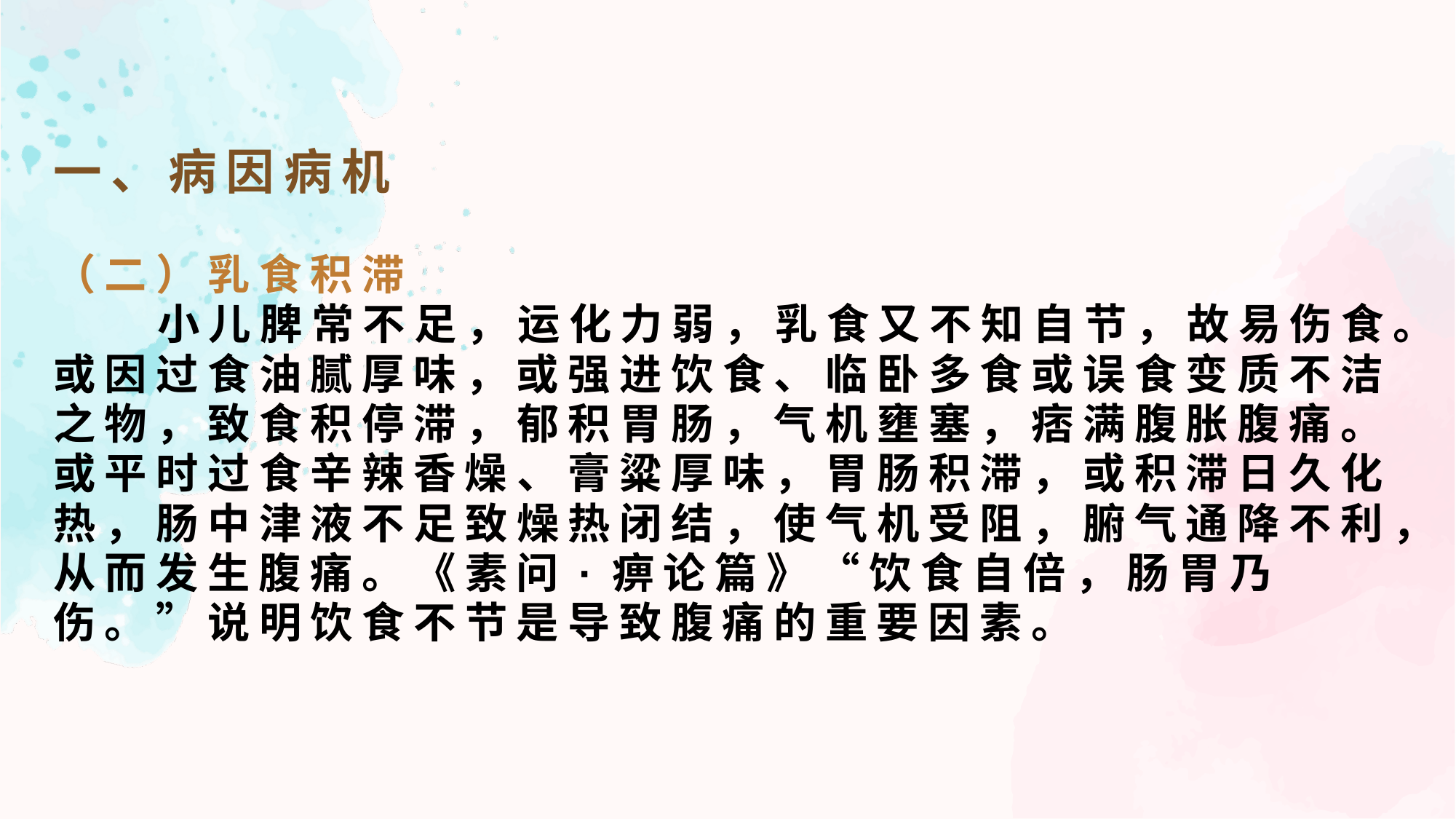

一、病因病机

（二）乳食积滞
     小儿脾常不足，运化力弱，乳食又不知自节，故易伤食。或因过食油腻厚味，或强进饮食、临卧多食或误食变质不洁之物，致食积停滞，郁积胃肠，气机壅塞，痞满腹胀腹痛。或平时过食辛辣香燥、膏粱厚味，胃肠积滞，或积滞日久化热，肠中津液不足致燥热闭结，使气机受阻，腑气通降不利，从而发生腹痛。《素问·痹论篇》“饮食自倍，肠胃乃伤。”说明饮食不节是导致腹痛的重要因素。